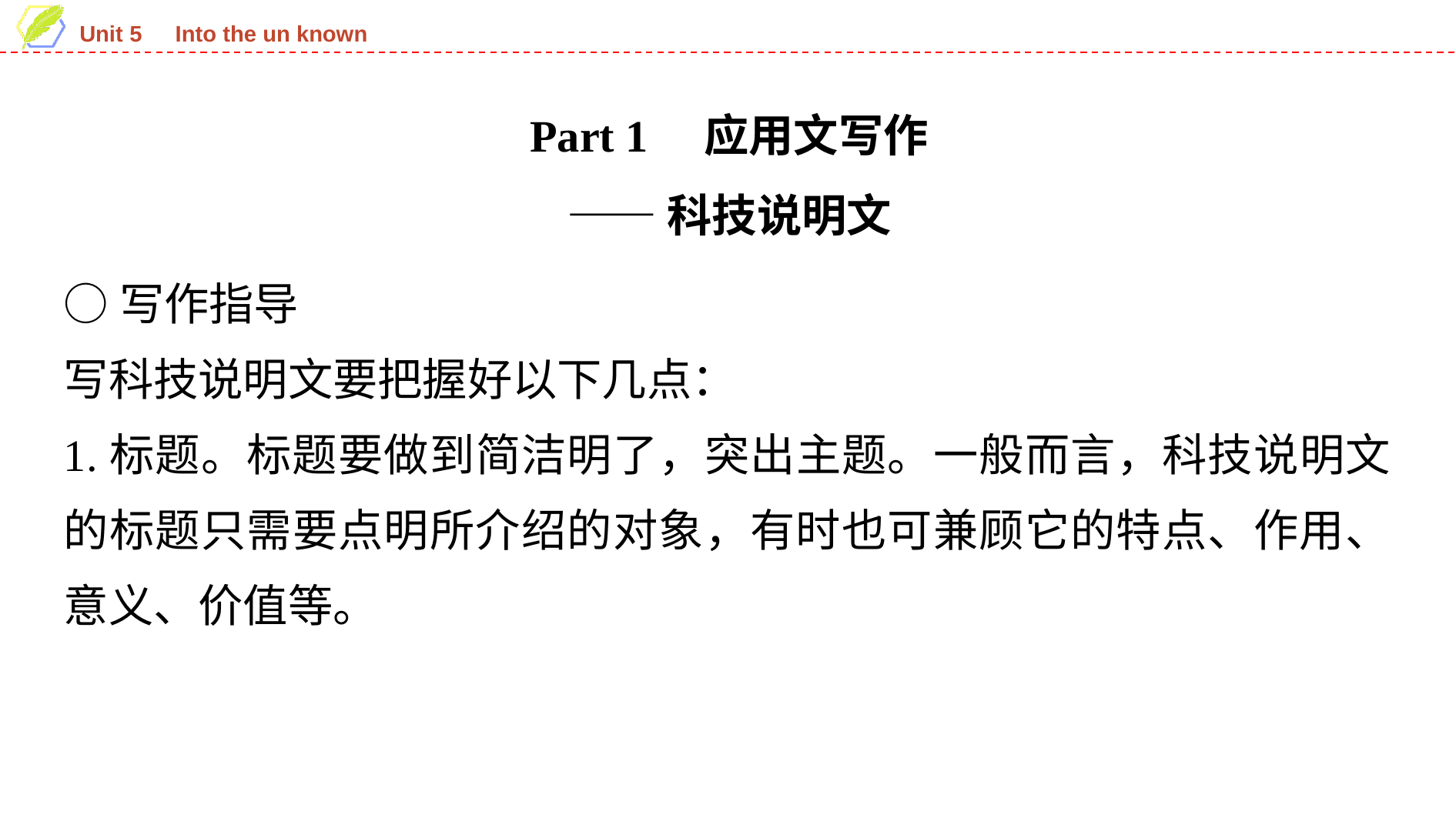

Part 1    应用文写作
——科技说明文
○写作指导
写科技说明文要把握好以下几点：
1.标题。标题要做到简洁明了，突出主题。一般而言，科技说明文的标题只需要点明所介绍的对象，有时也可兼顾它的特点、作用、意义、价值等。